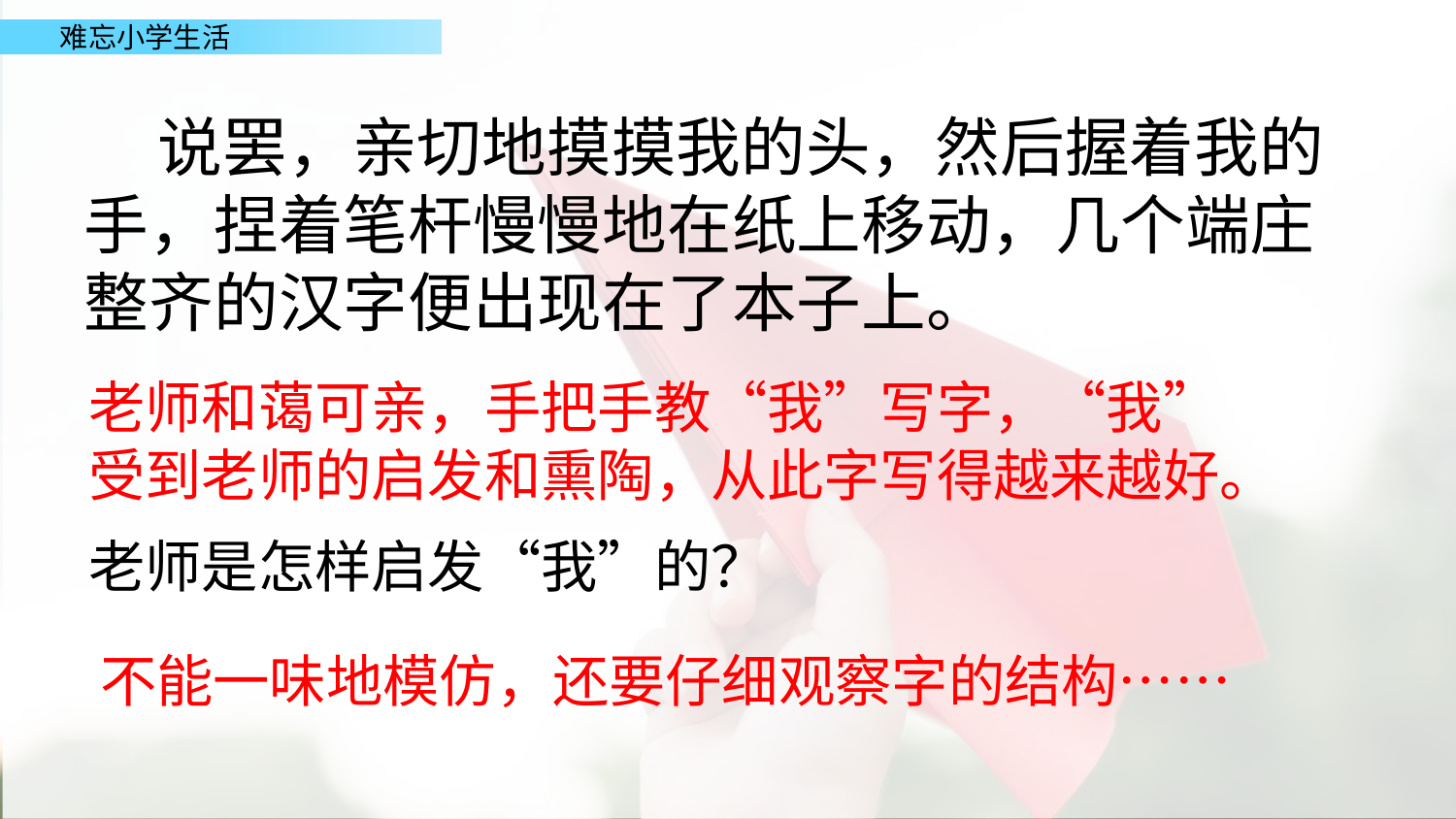

说罢，亲切地摸摸我的头，然后握着我的手，捏着笔杆慢慢地在纸上移动，几个端庄整齐的汉字便出现在了本子上。
老师和蔼可亲，手把手教“我”写字，“我”受到老师的启发和熏陶，从此字写得越来越好。
老师是怎样启发“我”的？
不能一味地模仿，还要仔细观察字的结构……